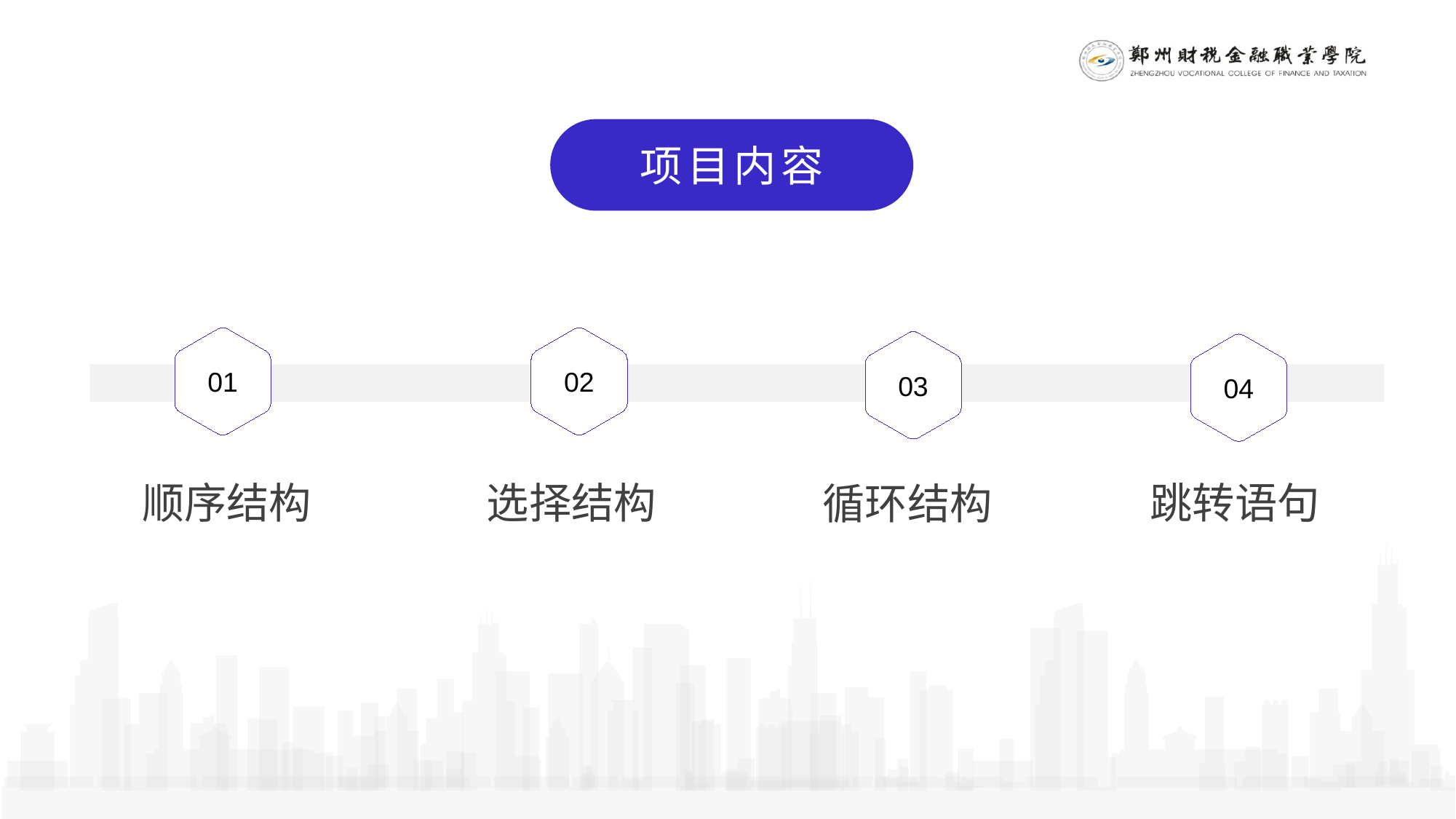

项目内容

01
02
03
04

跳转语句
顺序结构
选择结构
循环结构